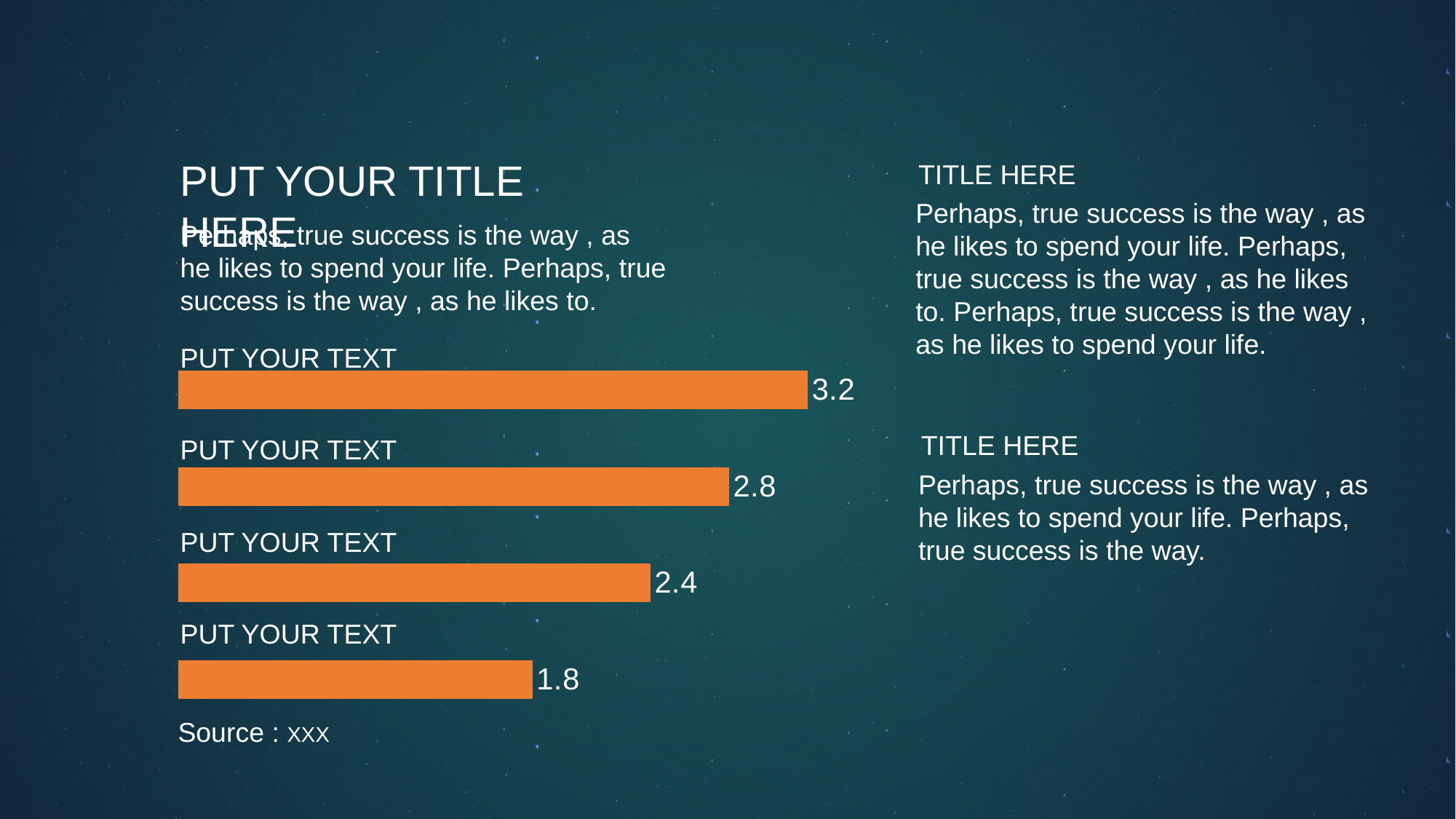

PUT YOUR TITLE HERE
TITLE HERE
Perhaps, true success is the way , as he likes to spend your life. Perhaps, true success is the way , as he likes to. Perhaps, true success is the way , as he likes to spend your life.
Perhaps, true success is the way , as he likes to spend your life. Perhaps, true success is the way , as he likes to.

### Chart

| Category | 系列 2 |
|---|---|
| XXX | 3.2 |
| XXX | 2.8 |
| XXX | 2.4 |
| XXX | 1.8 |
PUT YOUR TEXT
TITLE HERE
PUT YOUR TEXT
Perhaps, true success is the way , as he likes to spend your life. Perhaps, true success is the way.
PUT YOUR TEXT
PUT YOUR TEXT
Source : XXX